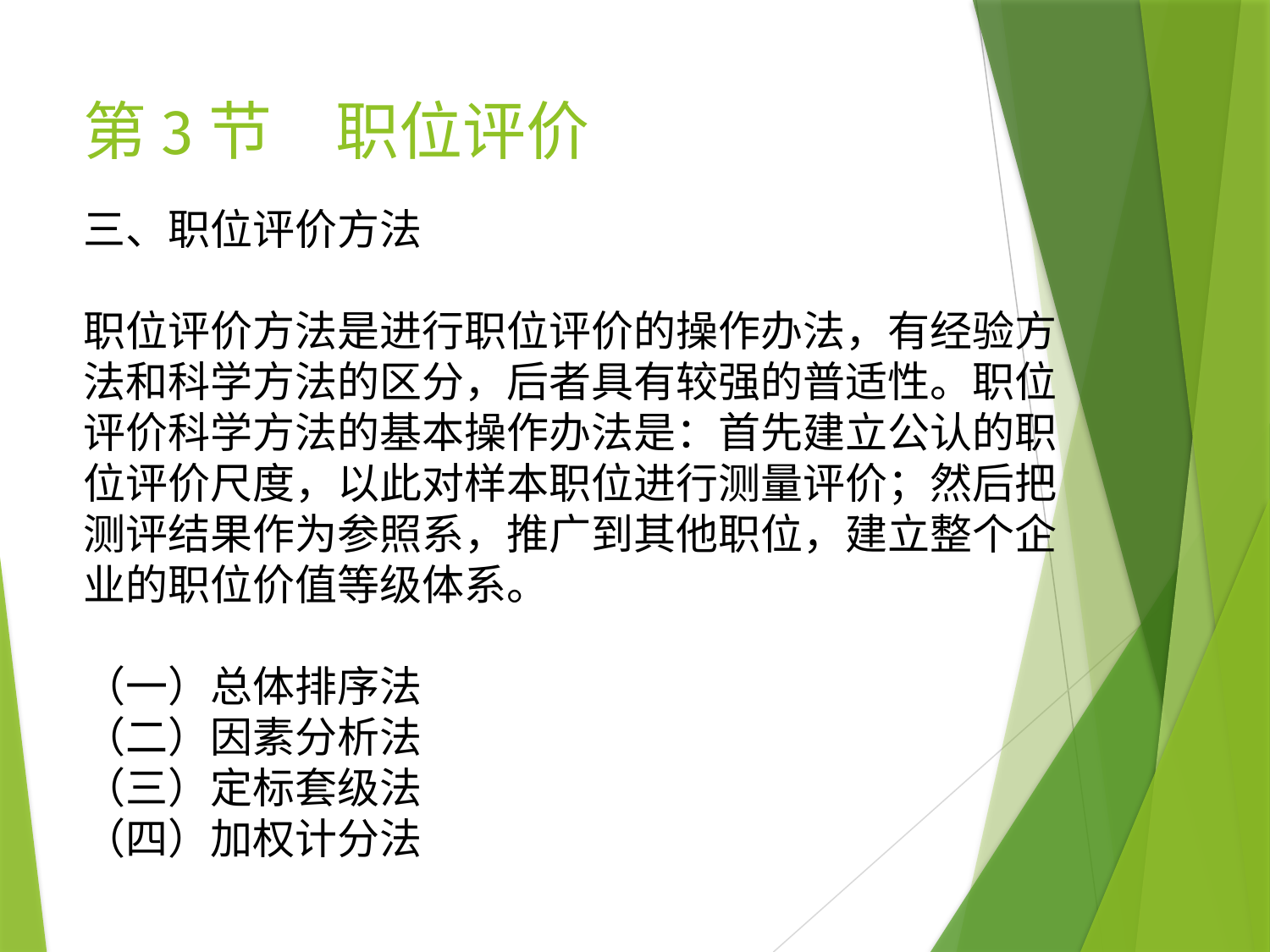

# 第3节　职位评价
三、职位评价方法

职位评价方法是进行职位评价的操作办法，有经验方法和科学方法的区分，后者具有较强的普适性。职位评价科学方法的基本操作办法是：首先建立公认的职位评价尺度，以此对样本职位进行测量评价；然后把测评结果作为参照系，推广到其他职位，建立整个企业的职位价值等级体系。

（一）总体排序法
（二）因素分析法
（三）定标套级法
（四）加权计分法